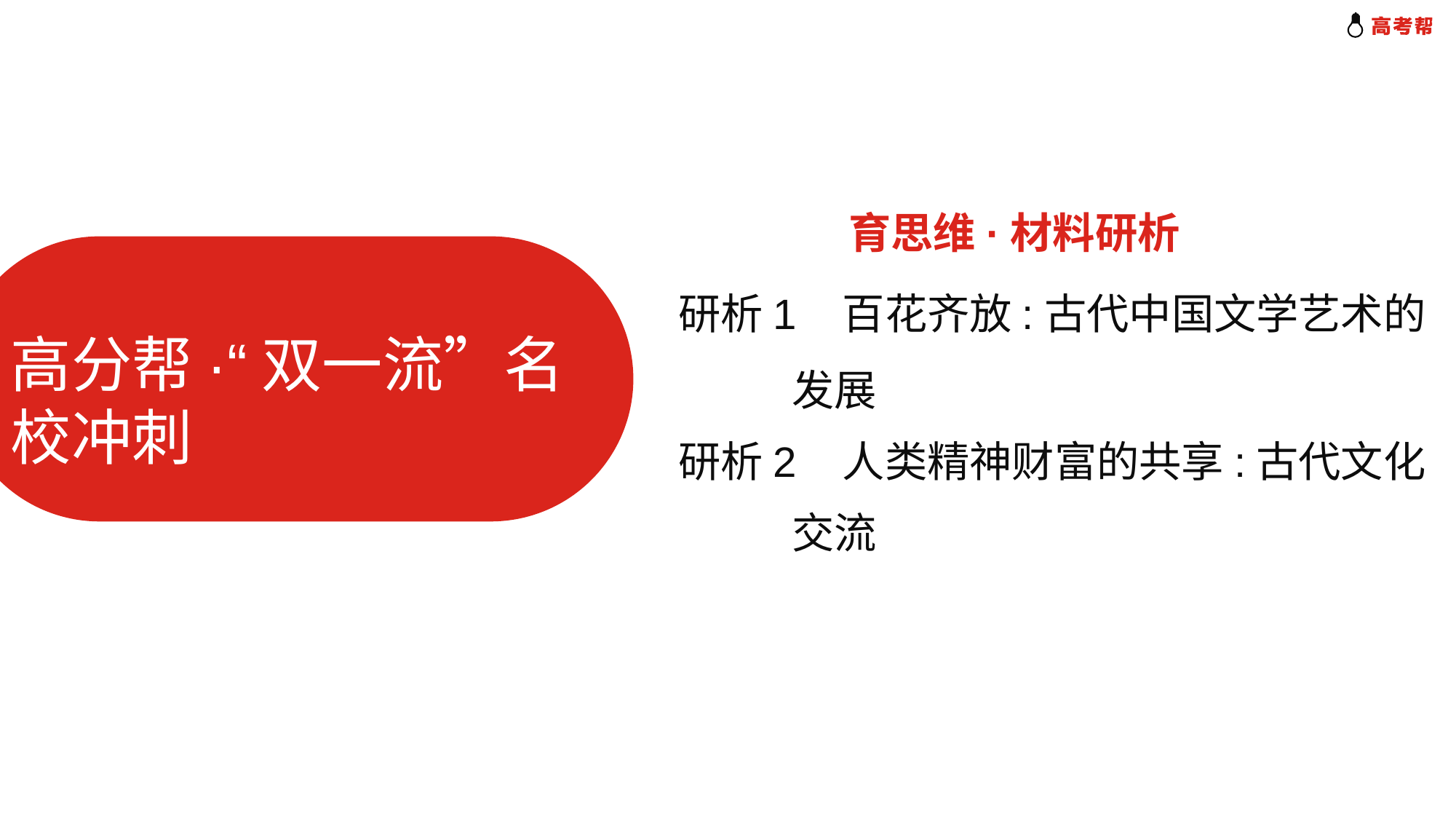

育思维·材料研析

高分帮·“双一流”名校冲刺
   研析1   百花齐放:古代中国文学艺术的
               发展
   研析2   人类精神财富的共享:古代文化
               交流